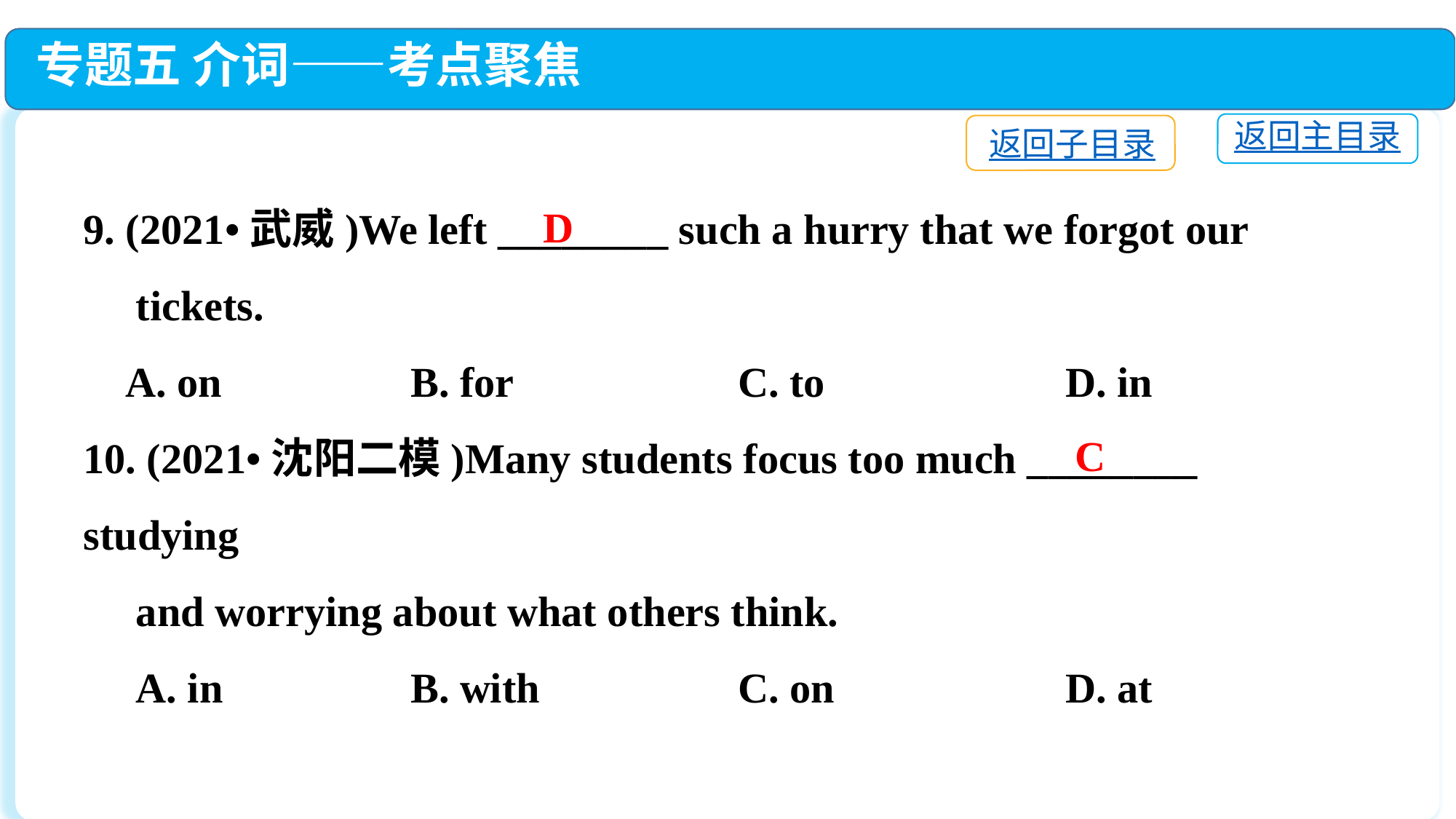

专题五 介词——考点聚焦

返回主目录

返回子目录
9. (2021•武威)We left ________ such a hurry that we forgot our
     tickets.
    A. on		B. for			C. to			D. in
10. (2021•沈阳二模)Many students focus too much ________ studying
     and worrying about what others think.
     A. in		B. with		C. on			D. at
D
C